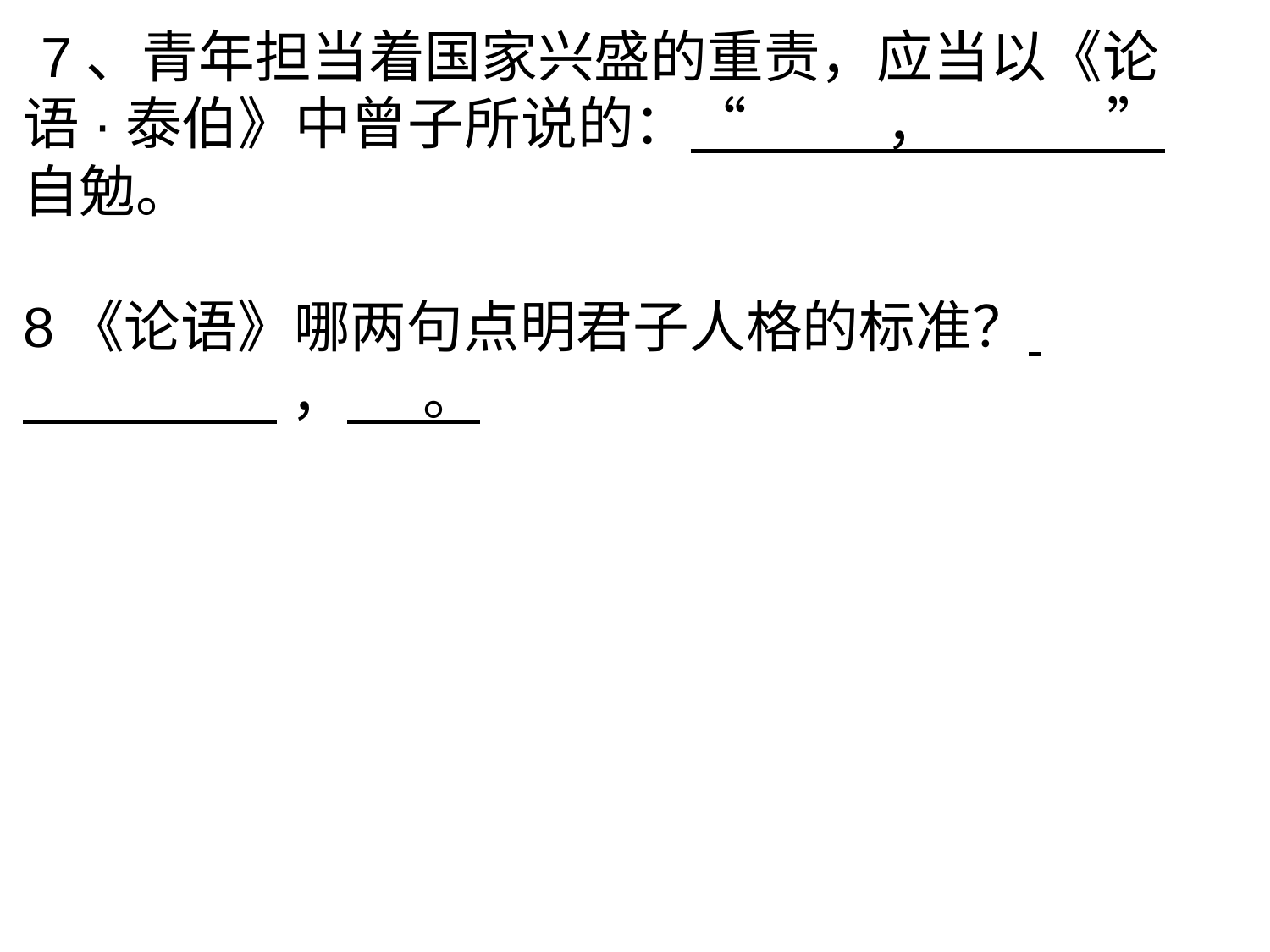

7、青年担当着国家兴盛的重责，应当以《论语·泰伯》中曾子所说的：“           ，             ”自勉。

8《论语》哪两句点明君子人格的标准？
                    ，      。